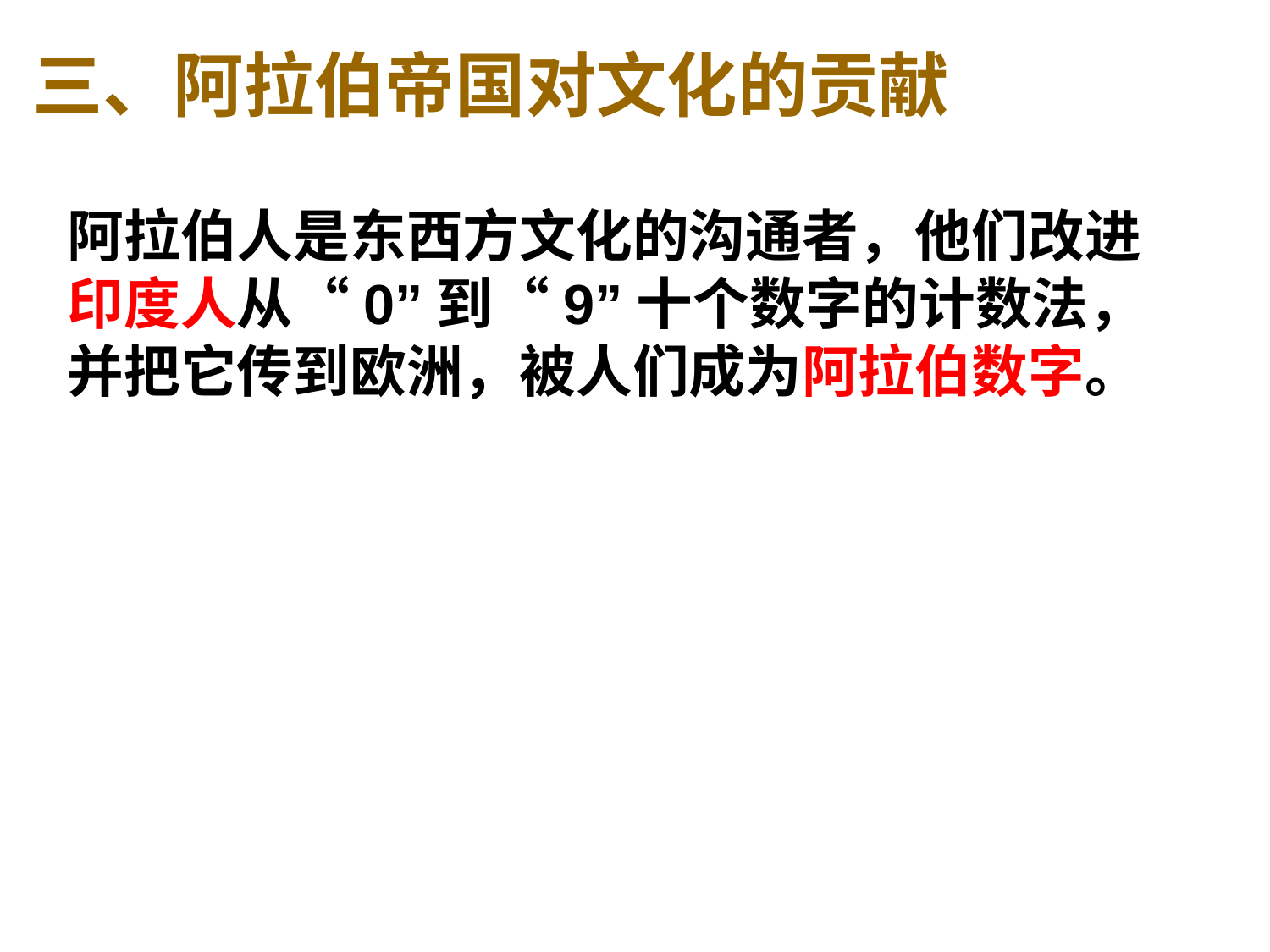

三、阿拉伯帝国对文化的贡献
阿拉伯人是东西方文化的沟通者，他们改进印度人从“0”到“9”十个数字的计数法，并把它传到欧洲，被人们成为阿拉伯数字。